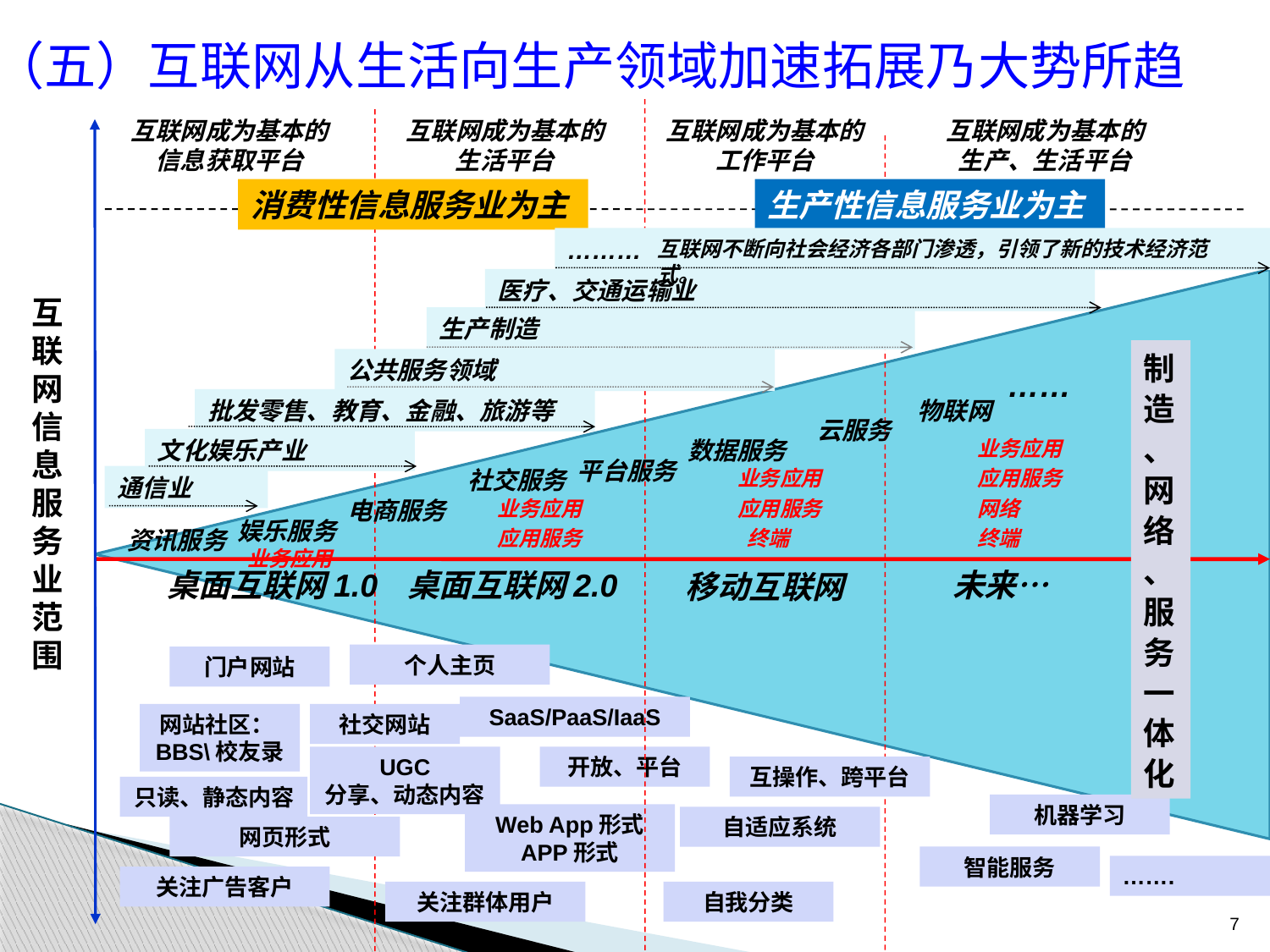

（五）互联网从生活向生产领域加速拓展乃大势所趋

互联网成为基本的
信息获取平台

互联网成为基本的
生活平台
互联网成为基本的
工作平台
互联网成为基本的
生产、生活平台

消费性信息服务业为主
生产性信息服务业为主

………
互联网不断向社会经济各部门渗透，引领了新的技术经济范式。
医疗、交通运输业
互联网信息服务业范围
生产制造
制造、网络、服务一体化
公共服务领域
……
批发零售、教育、金融、旅游等
物联网
云服务
文化娱乐产业
数据服务
业务应用
平台服务
社交服务
业务应用
应用服务
通信业
电商服务
业务应用
应用服务
网络
娱乐服务
资讯服务
应用服务
终端
终端
业务应用

桌面互联网1.0
桌面互联网2.0
未来…
移动互联网
个人主页
门户网站
SaaS/PaaS/IaaS
网站社区：BBS\校友录
社交网站
UGC
分享、动态内容
开放、平台
互操作、跨平台
只读、静态内容
机器学习
Web App形式
APP形式
自适应系统
网页形式
智能服务
…….
关注广告客户
关注群体用户
自我分类
7